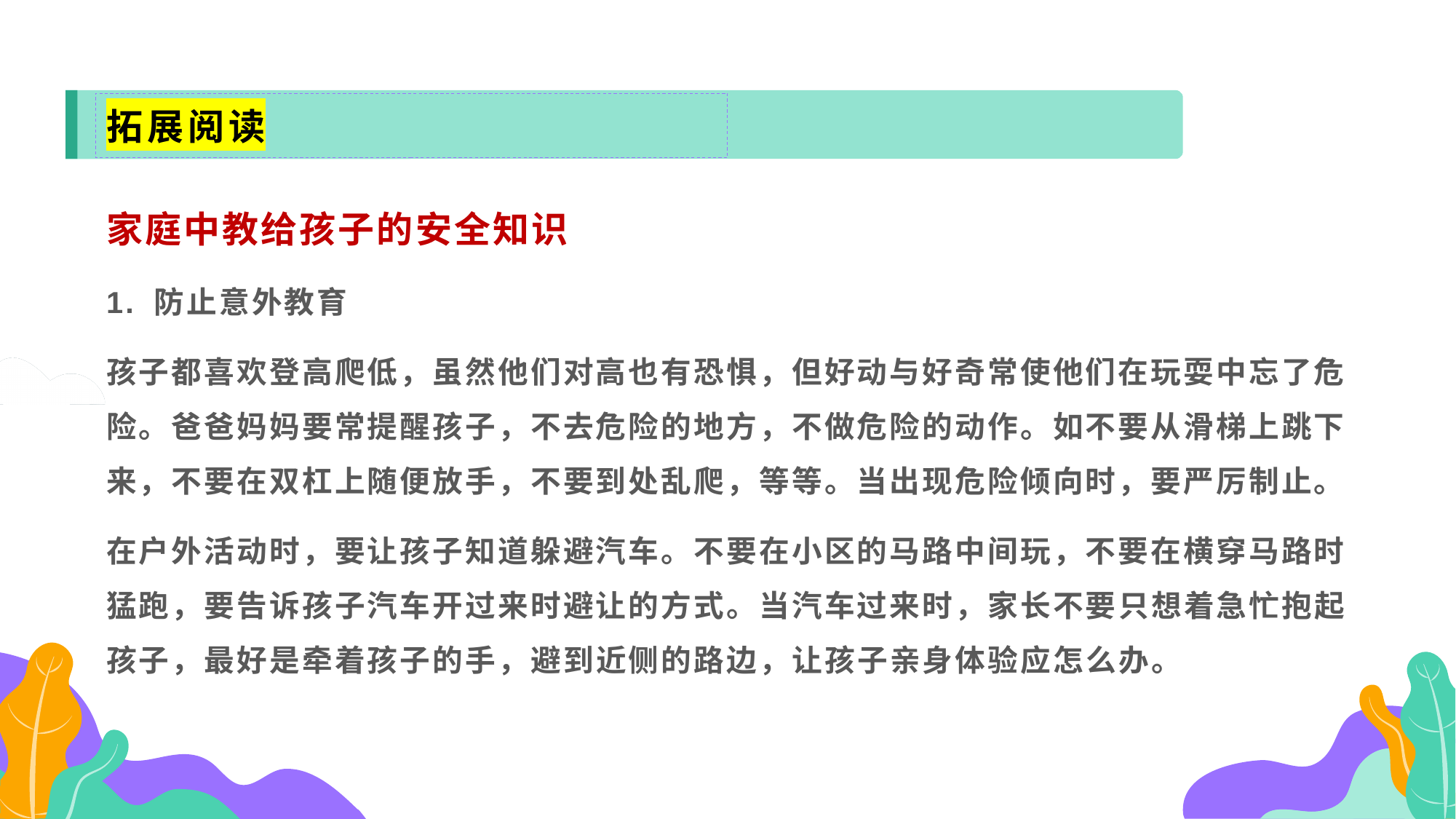

拓展阅读
家庭中教给孩子的安全知识
1. 防止意外教育
孩子都喜欢登高爬低，虽然他们对高也有恐惧，但好动与好奇常使他们在玩耍中忘了危险。爸爸妈妈要常提醒孩子，不去危险的地方，不做危险的动作。如不要从滑梯上跳下来，不要在双杠上随便放手，不要到处乱爬，等等。当出现危险倾向时，要严厉制止。
在户外活动时，要让孩子知道躲避汽车。不要在小区的马路中间玩，不要在横穿马路时猛跑，要告诉孩子汽车开过来时避让的方式。当汽车过来时，家长不要只想着急忙抱起孩子，最好是牵着孩子的手，避到近侧的路边，让孩子亲身体验应怎么办。